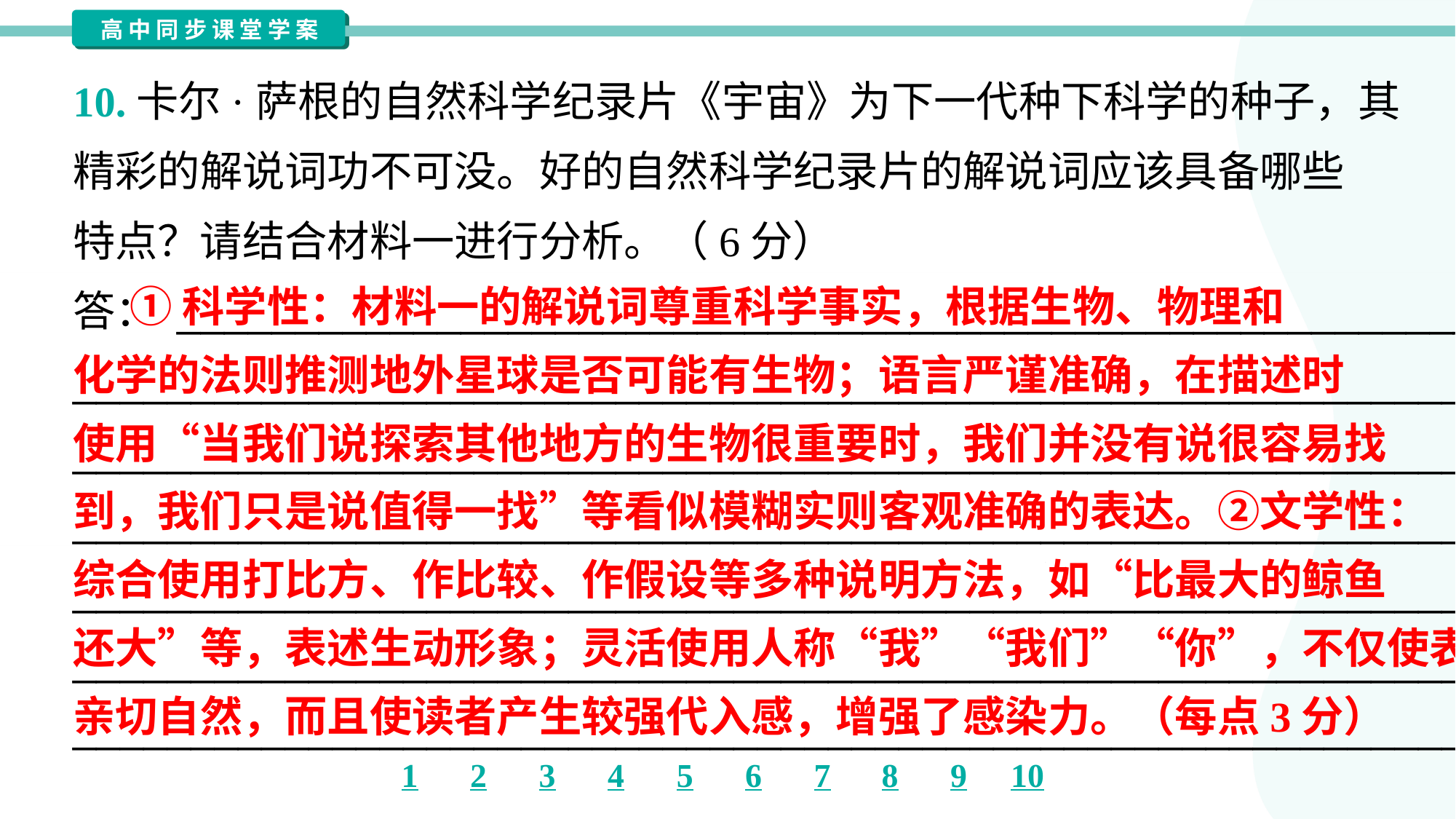

10.卡尔·萨根的自然科学纪录片《宇宙》为下一代种下科学的种子，其
精彩的解说词功不可没。好的自然科学纪录片的解说词应该具备哪些
特点？请结合材料一进行分析。（6分）
答： ________________________________________________________
_____________________________________________________________
_____________________________________________________________
_____________________________________________________________
_____________________________________________________________
_____________________________________________________________
_____________________________________________________________
      ①科学性：材料一的解说词尊重科学事实，根据生物、物理和
化学的法则推测地外星球是否可能有生物；语言严谨准确，在描述时
使用“当我们说探索其他地方的生物很重要时，我们并没有说很容易找
到，我们只是说值得一找”等看似模糊实则客观准确的表达。②文学性：
综合使用打比方、作比较、作假设等多种说明方法，如“比最大的鲸鱼
还大”等，表述生动形象；灵活使用人称“我”“我们”“你”，不仅使表达
亲切自然，而且使读者产生较强代入感，增强了感染力。（每点3分）